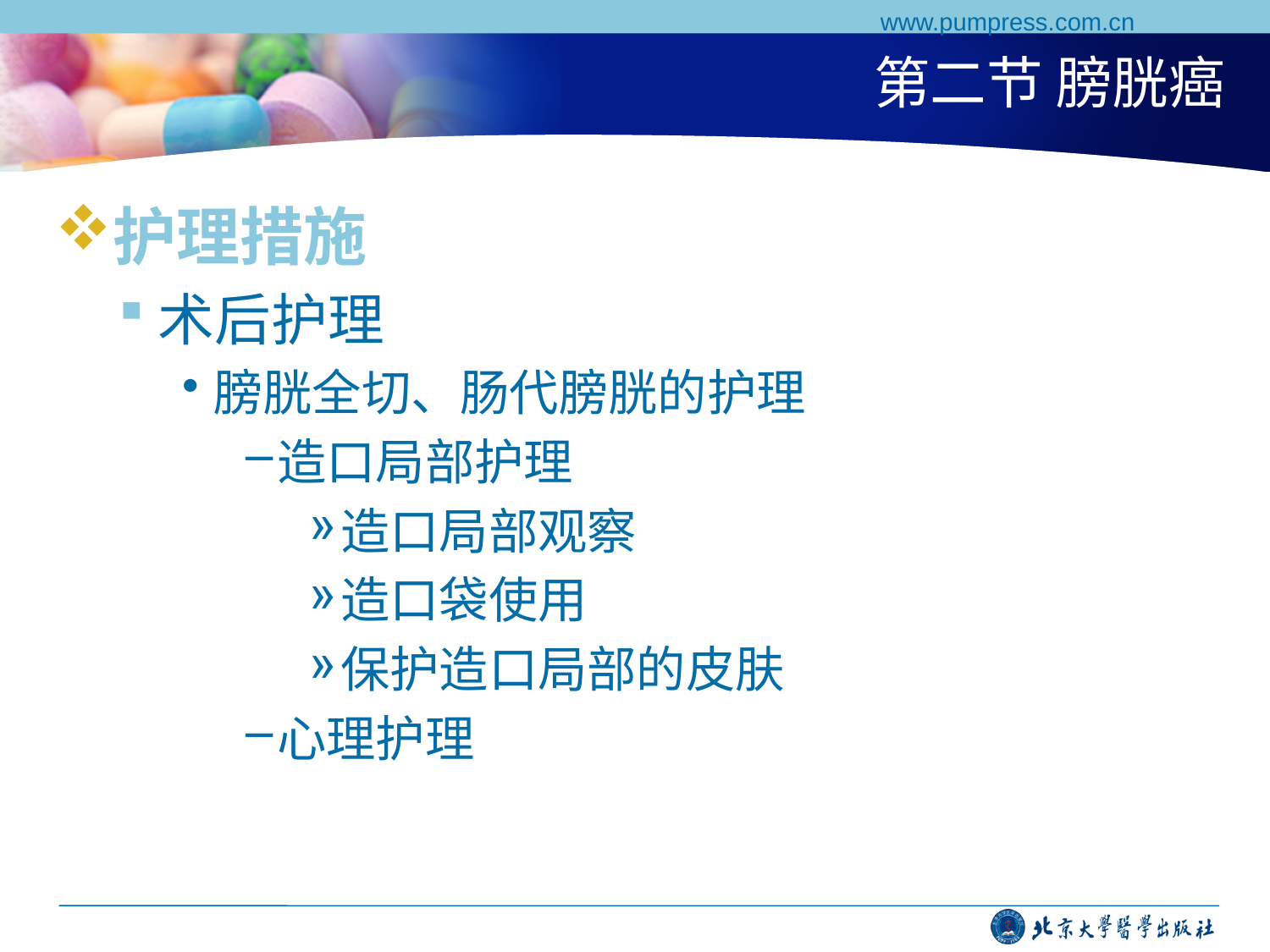

www.pumpress.com.cn
# 第二节 膀胱癌
护理措施
术后护理
膀胱全切、肠代膀胱的护理
造口局部护理
造口局部观察
造口袋使用
保护造口局部的皮肤
心理护理